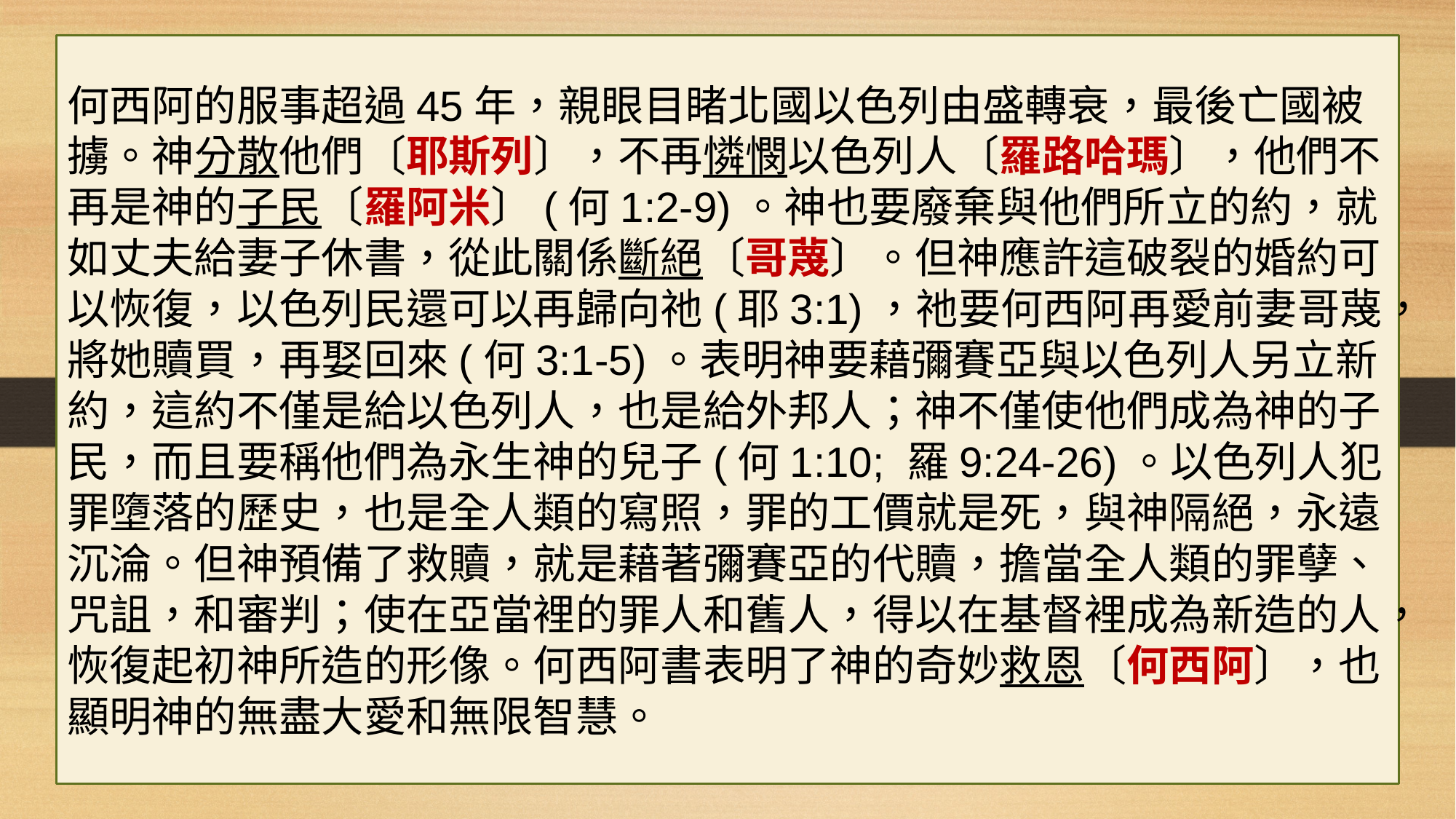

何西阿的服事超過45年，親眼目睹北國以色列由盛轉衰，最後亡國被擄。神分散他們〔耶斯列〕，不再憐憫以色列人〔羅路哈瑪〕，他們不再是神的子民〔羅阿米〕(何1:2-9)。神也要廢棄與他們所立的約，就如丈夫給妻子休書，從此關係斷絕〔哥蔑〕。但神應許這破裂的婚約可以恢復，以色列民還可以再歸向祂(耶3:1)，祂要何西阿再愛前妻哥蔑，將她贖買，再娶回來(何3:1-5)。表明神要藉彌賽亞與以色列人另立新約，這約不僅是給以色列人，也是給外邦人；神不僅使他們成為神的子民，而且要稱他們為永生神的兒子(何1:10; 羅9:24-26)。以色列人犯罪墮落的歷史，也是全人類的寫照，罪的工價就是死，與神隔絕，永遠沉淪。但神預備了救贖，就是藉著彌賽亞的代贖，擔當全人類的罪孽、咒詛，和審判；使在亞當裡的罪人和舊人，得以在基督裡成為新造的人，恢復起初神所造的形像。何西阿書表明了神的奇妙救恩〔何西阿〕，也顯明神的無盡大愛和無限智慧。
#